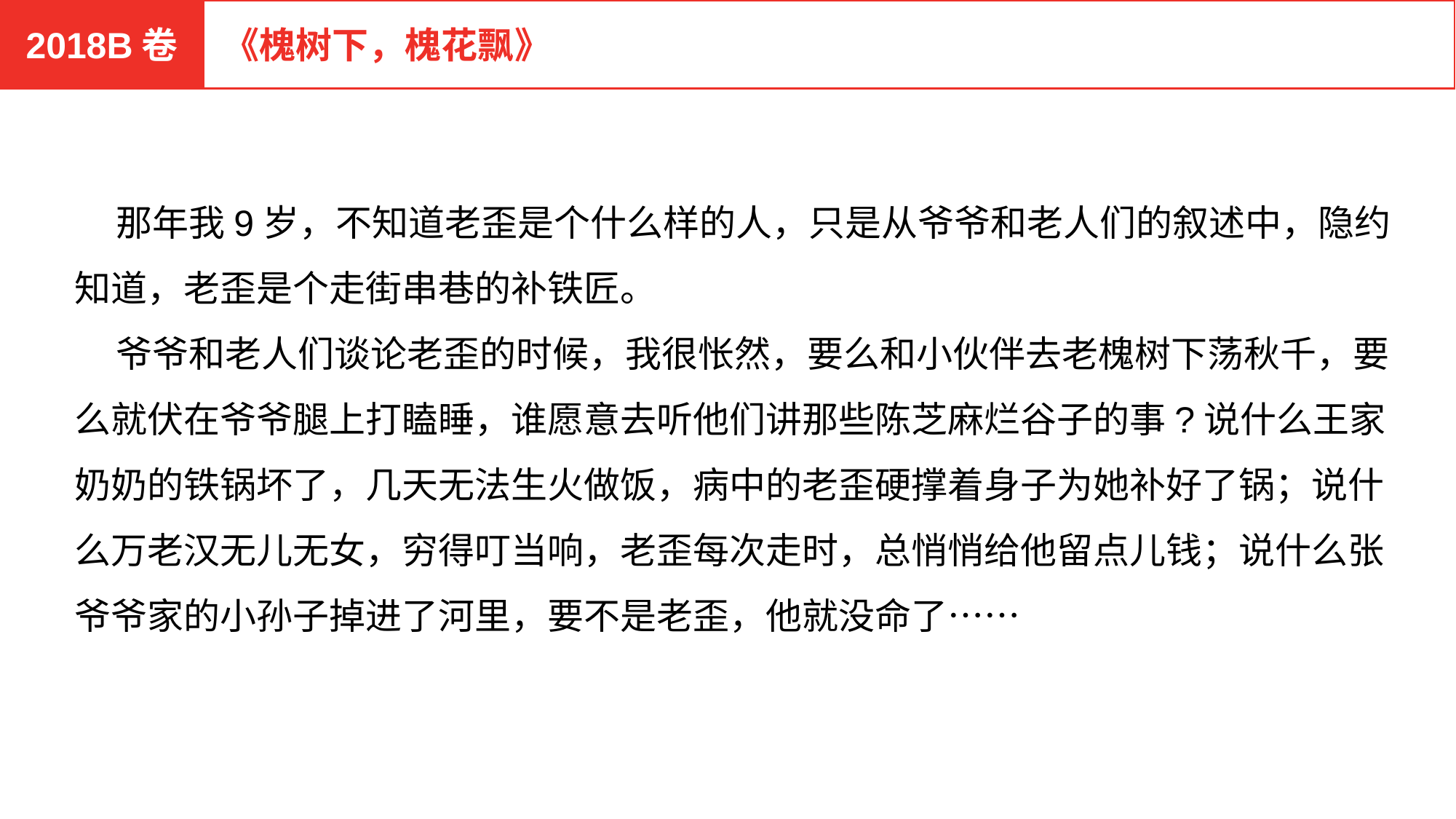

2018B卷
《槐树下，槐花飘》
    那年我9岁，不知道老歪是个什么样的人，只是从爷爷和老人们的叙述中，隐约知道，老歪是个走街串巷的补铁匠。
    爷爷和老人们谈论老歪的时候，我很怅然，要么和小伙伴去老槐树下荡秋千，要么就伏在爷爷腿上打瞌睡，谁愿意去听他们讲那些陈芝麻烂谷子的事?说什么王家奶奶的铁锅坏了，几天无法生火做饭，病中的老歪硬撑着身子为她补好了锅；说什么万老汉无儿无女，穷得叮当响，老歪每次走时，总悄悄给他留点儿钱；说什么张爷爷家的小孙子掉进了河里，要不是老歪，他就没命了……